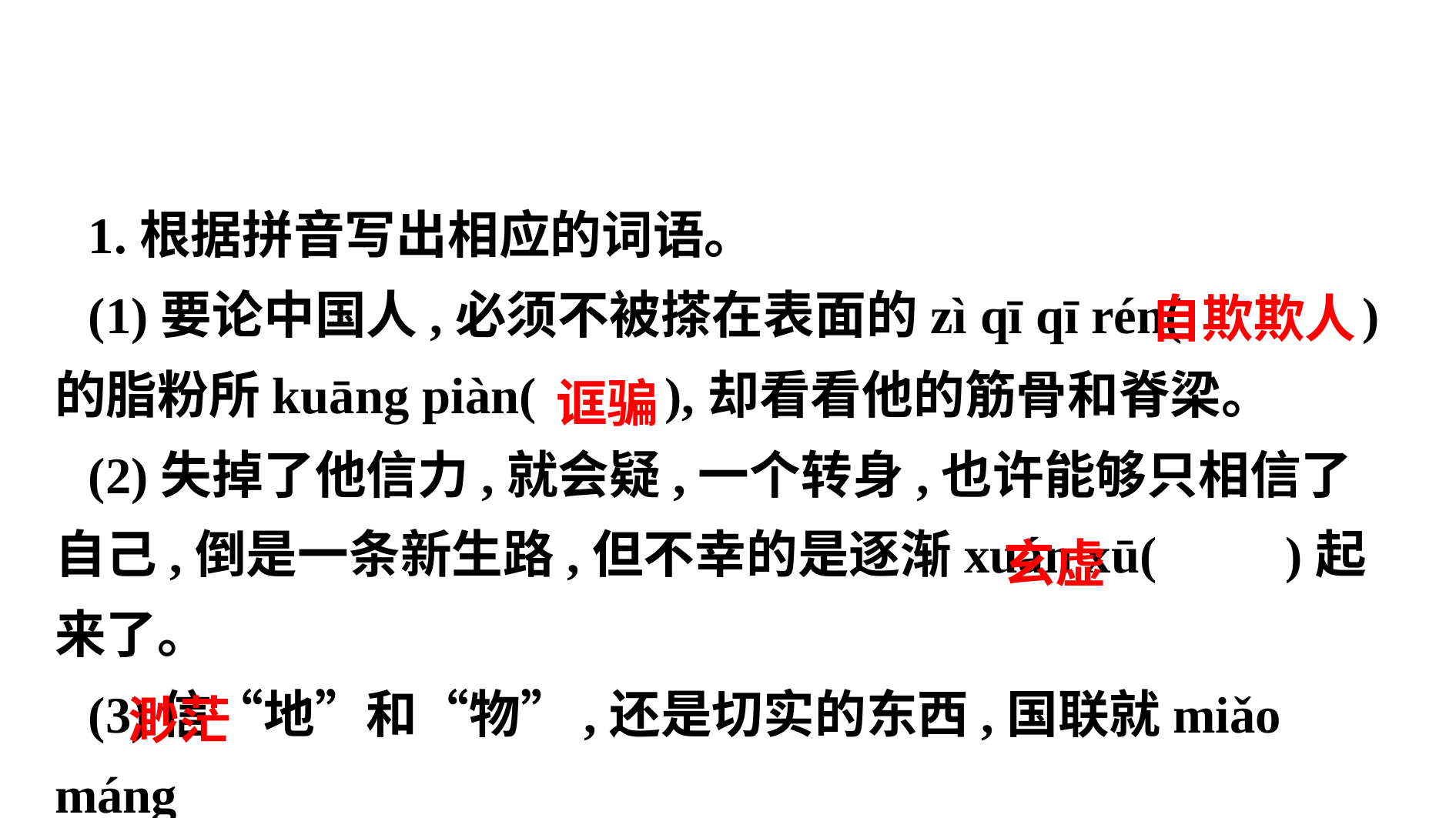

1.根据拼音写出相应的词语。
(1)要论中国人,必须不被搽在表面的zì qī qī rén(              )的脂粉所kuāng piàn(          ),却看看他的筋骨和脊梁。
(2)失掉了他信力,就会疑,一个转身,也许能够只相信了自己,倒是一条新生路,但不幸的是逐渐xuán xū(          )起来了。
(3)信“地”和“物”,还是切实的东西,国联就miǎo máng
(          ),不过这还可以令人不久就省悟到依赖它的不可靠。
 自欺欺人
 诓骗
 玄虚
 渺茫